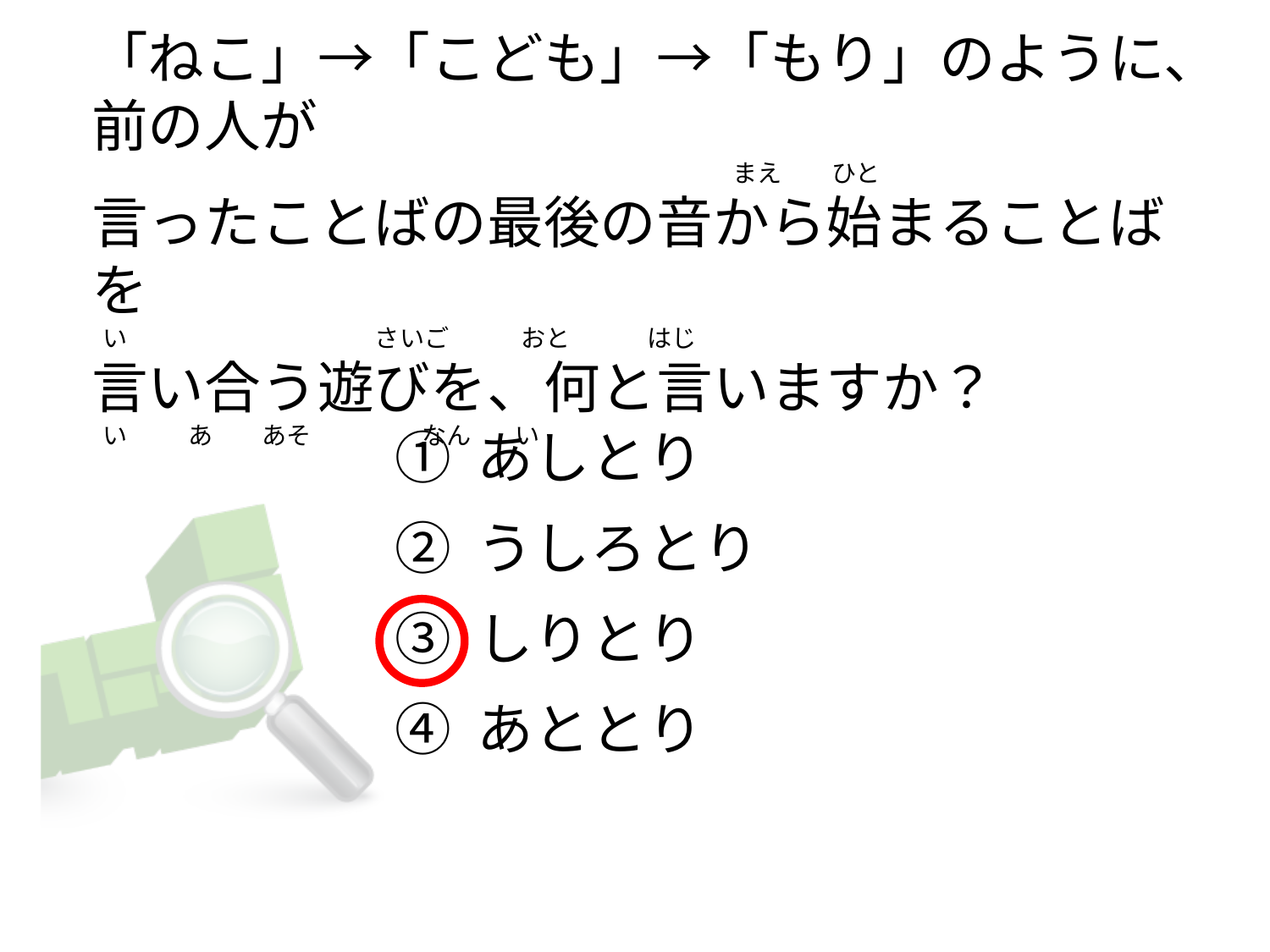

# 「ねこ」→「こども」→「もり」のように、前の人が      　                                                                                                           まえ         ひと 言ったことばの最後の音から始まることばを   い                                             さいご             おと              はじ 言い合う遊びを、何と言いますか？   い           あ         あそ                    なん        い
① あしとり
② うしろとり
③ しりとり
④ あととり